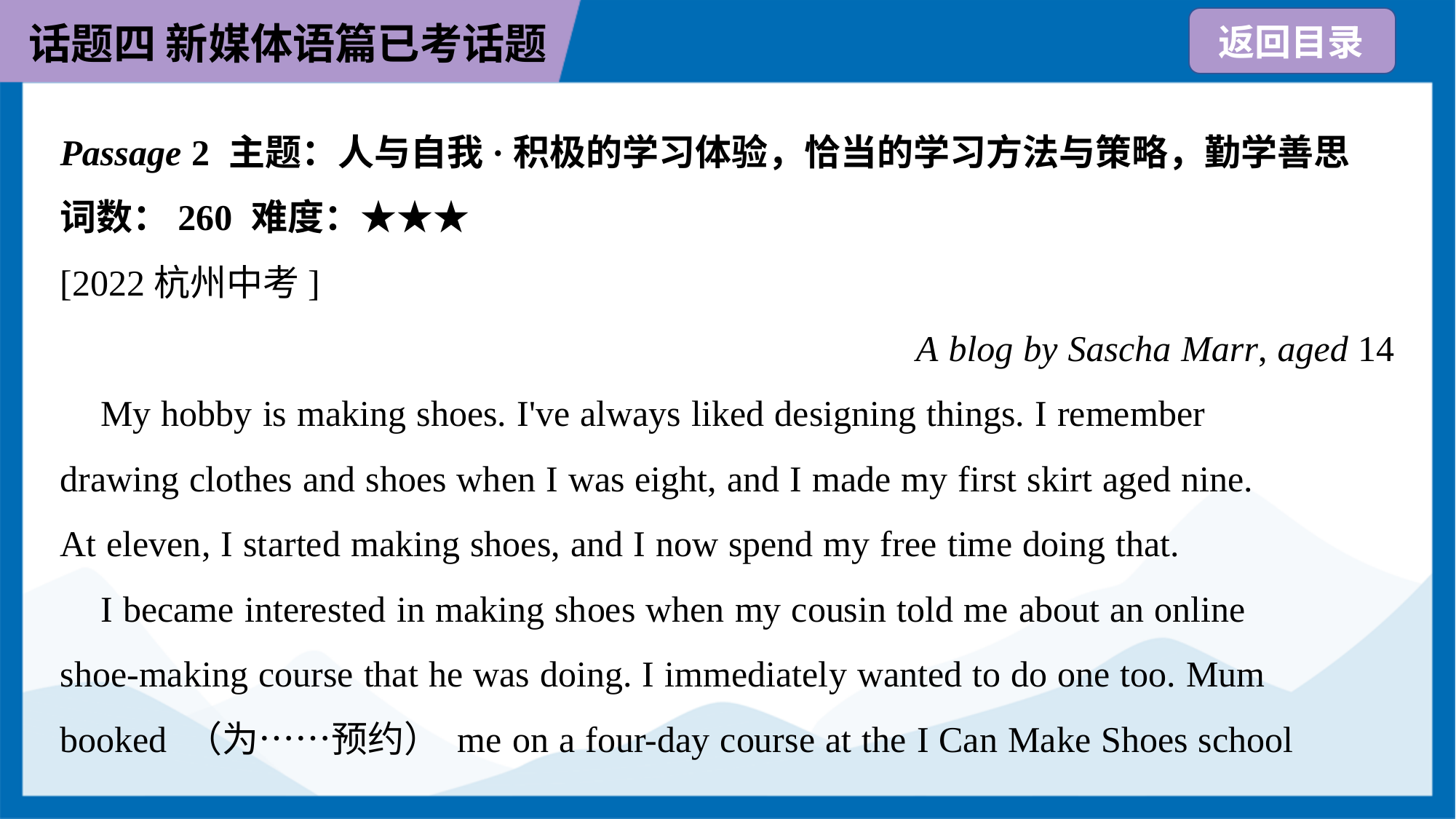

Passage 2 主题：人与自我·积极的学习体验，恰当的学习方法与策略，勤学善思
词数：260 难度：★★★
[2022杭州中考]
A blog by Sascha Marr, aged 14
    My hobby is making shoes. I've always liked designing things. I remember
drawing clothes and shoes when I was eight, and I made my first skirt aged nine.
At eleven, I started making shoes, and I now spend my free time doing that.
    I became interested in making shoes when my cousin told me about an online
shoe-making course that he was doing. I immediately wanted to do one too. Mum
booked （为……预约） me on a four-day course at the I Can Make Shoes school